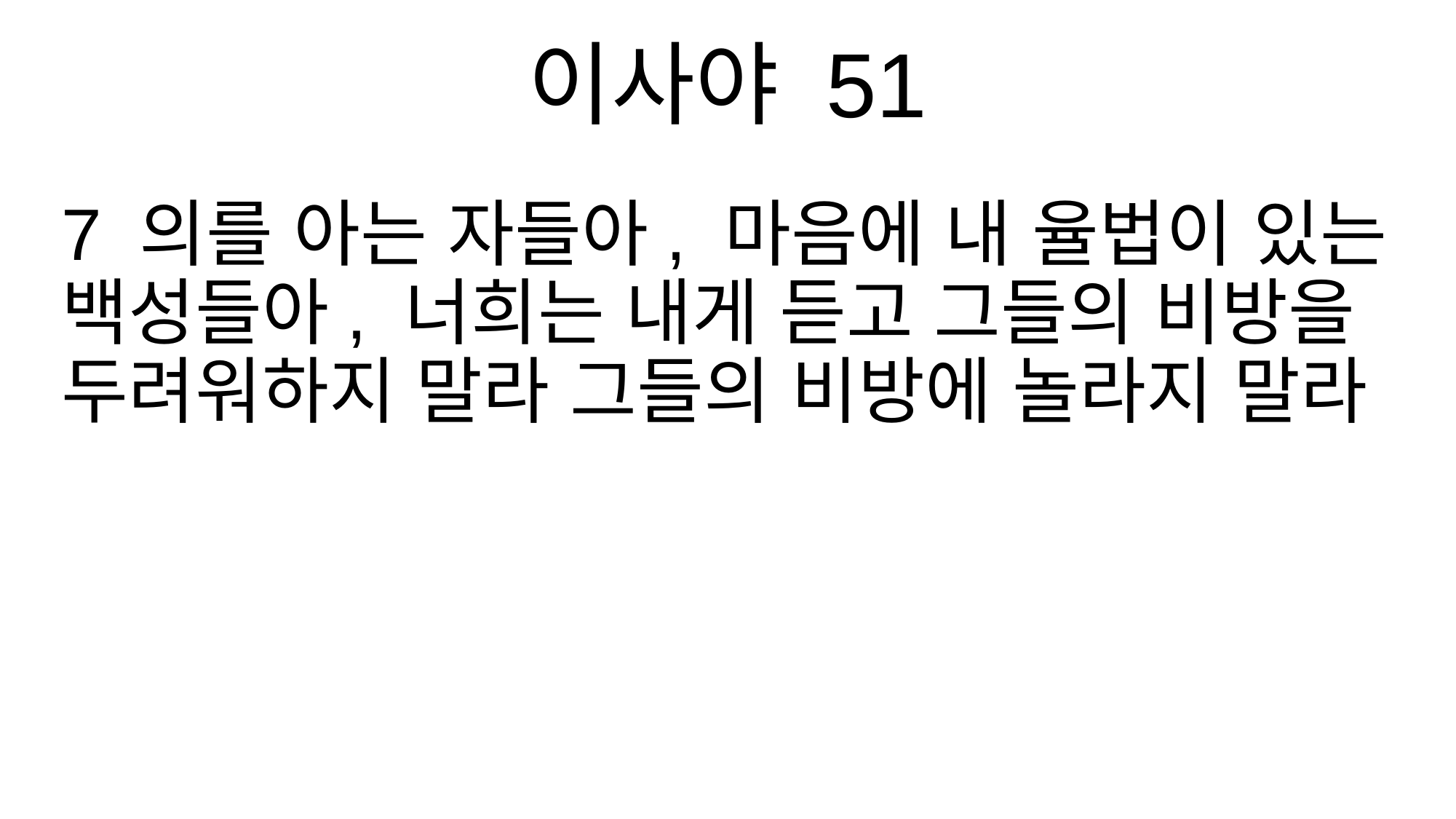

이사야 51
7 의를 아는 자들아, 마음에 내 율법이 있는 백성들아, 너희는 내게 듣고 그들의 비방을 두려워하지 말라 그들의 비방에 놀라지 말라